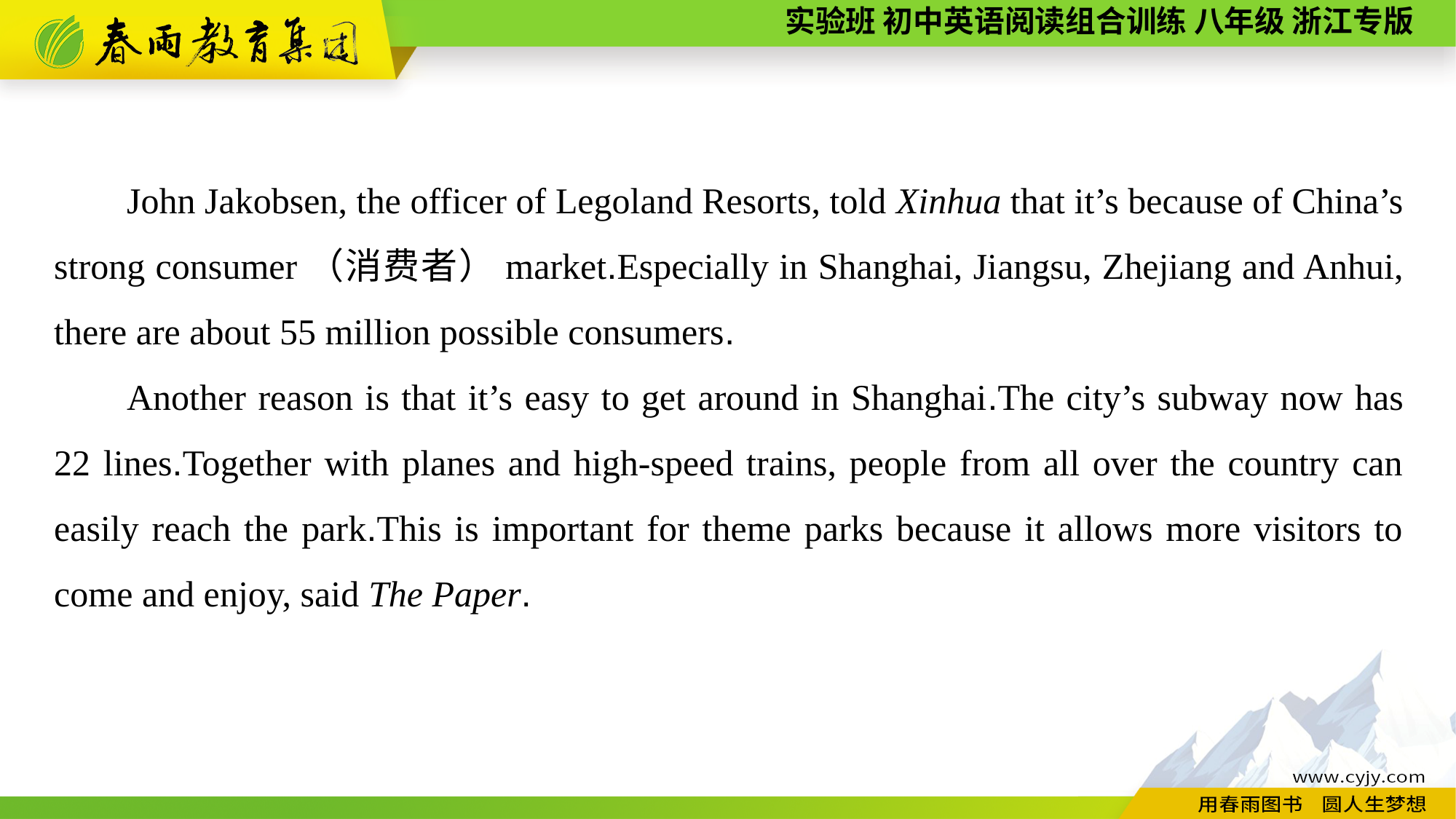

John Jakobsen, the officer of Legoland Resorts, told Xinhua that it’s because of China’s strong consumer（消费者）market.Especially in Shanghai, Jiangsu, Zhejiang and Anhui, there are about 55 million possible consumers.
Another reason is that it’s easy to get around in Shanghai.The city’s subway now has 22 lines.Together with planes and high-speed trains, people from all over the country can easily reach the park.This is important for theme parks because it allows more visitors to come and enjoy, said The Paper.